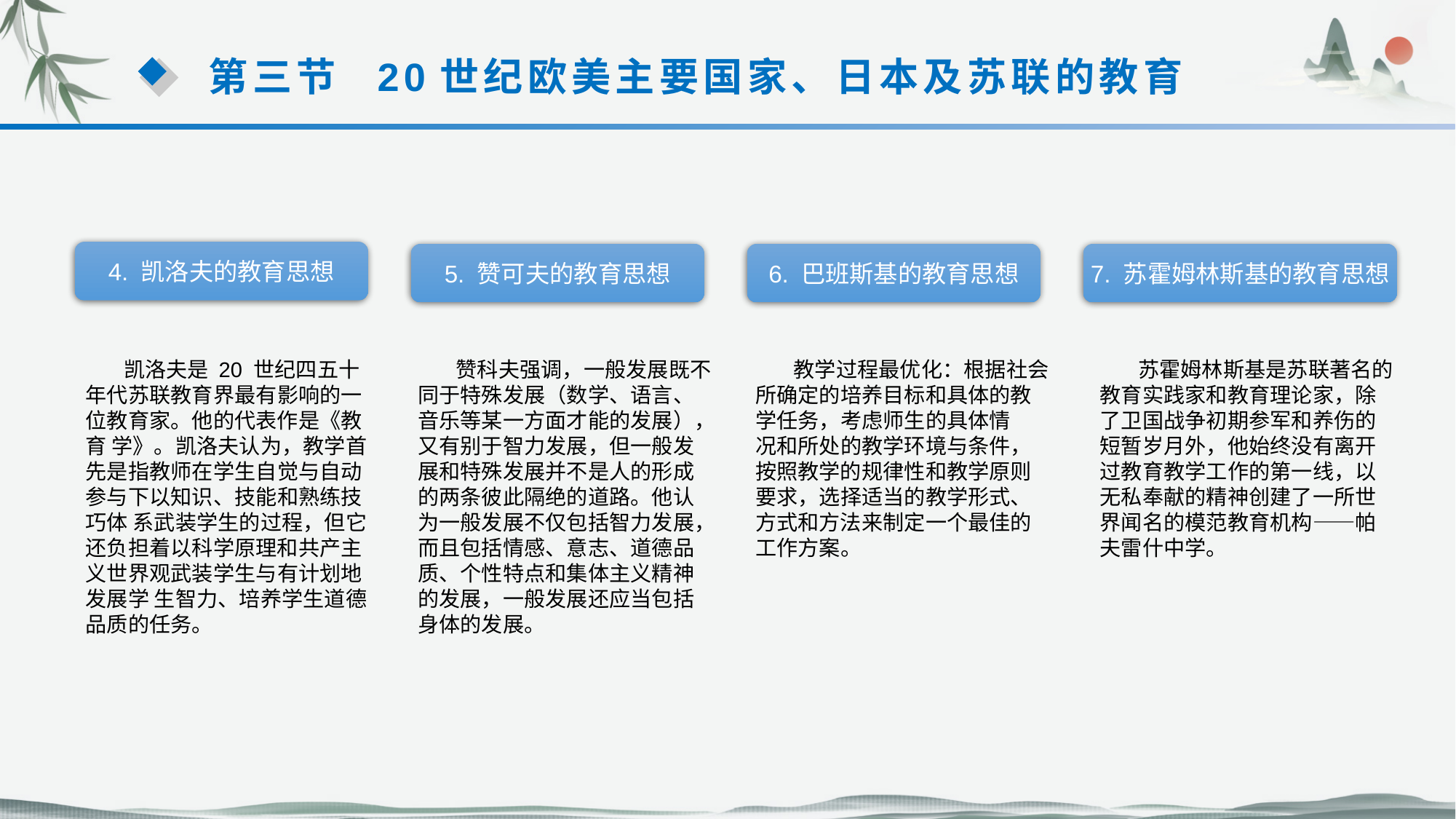

第三节  20世纪欧美主要国家、日本及苏联的教育

4. 凯洛夫的教育思想
5. 赞可夫的教育思想
6. 巴班斯基的教育思想
7. 苏霍姆林斯基的教育思想
       凯洛夫是 20 世纪四五十年代苏联教育界最有影响的一位教育家。他的代表作是《教育 学》。凯洛夫认为，教学首先是指教师在学生自觉与自动参与下以知识、技能和熟练技巧体 系武装学生的过程，但它还负担着以科学原理和共产主义世界观武装学生与有计划地发展学 生智力、培养学生道德品质的任务。
       赞科夫强调，一般发展既不同于特殊发展（数学、语言、音乐等某一方面才能的发展），
又有别于智力发展，但一般发展和特殊发展并不是人的形成的两条彼此隔绝的道路。他认为一般发展不仅包括智力发展，而且包括情感、意志、道德品质、个性特点和集体主义精神的发展，一般发展还应当包括身体的发展。
       教学过程最优化：根据社会所确定的培养目标和具体的教学任务，考虑师生的具体情
况和所处的教学环境与条件，按照教学的规律性和教学原则要求，选择适当的教学形式、方式和方法来制定一个最佳的工作方案。
       苏霍姆林斯基是苏联著名的教育实践家和教育理论家，除了卫国战争初期参军和养伤的短暂岁月外，他始终没有离开过教育教学工作的第一线，以无私奉献的精神创建了一所世界闻名的模范教育机构——帕夫雷什中学。